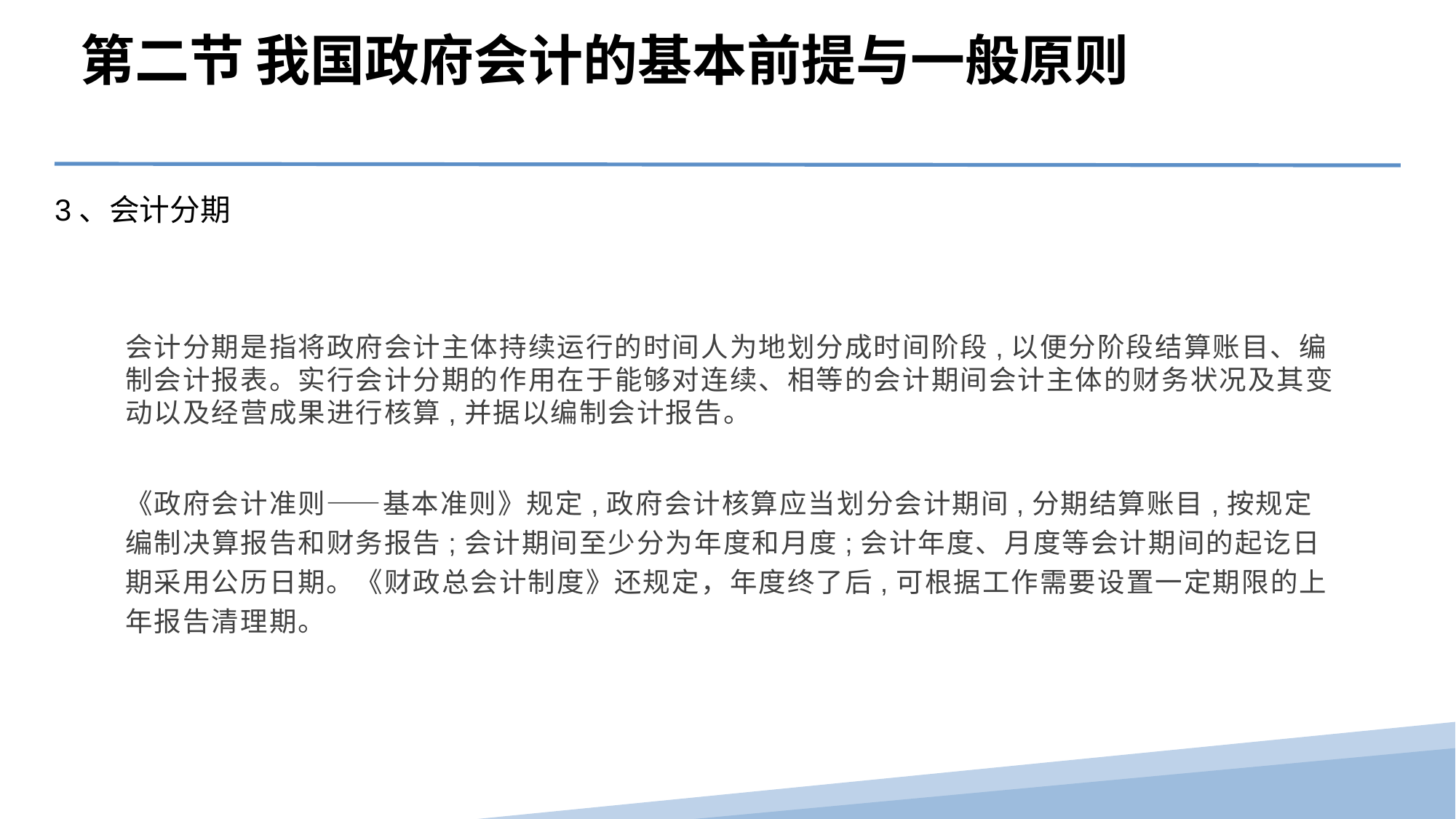

第二节 我国政府会计的基本前提与一般原则
3、会计分期
会计分期是指将政府会计主体持续运行的时间人为地划分成时间阶段,以便分阶段结算账目、编制会计报表。实行会计分期的作用在于能够对连续、相等的会计期间会计主体的财务状况及其变动以及经营成果进行核算,并据以编制会计报告。

《政府会计准则——基本准则》规定,政府会计核算应当划分会计期间,分期结算账目,按规定编制决算报告和财务报告;会计期间至少分为年度和月度;会计年度、月度等会计期间的起讫日期采用公历日期。《财政总会计制度》还规定，年度终了后,可根据工作需要设置一定期限的上年报告清理期。